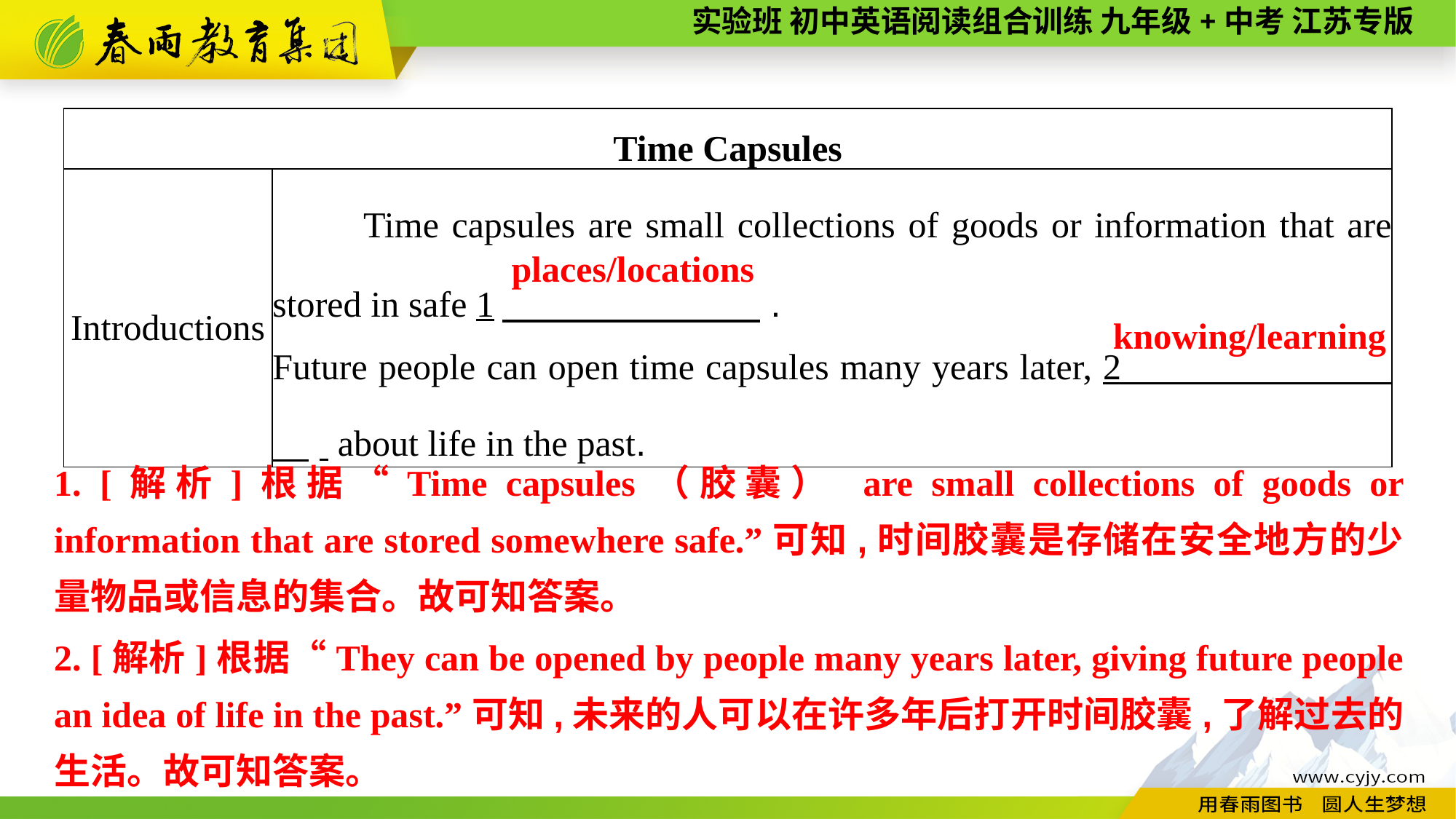

| Time Capsules |  |
| --- | --- |
| Introductions | Time capsules are small collections of goods or information that are stored in safe 1　 . Future people can open time capsules many years later, 2 　. about life in the past. |
places/locations
knowing/learning
1. [解析]根据“Time capsules（胶囊） are small collections of goods or information that are stored somewhere safe.”可知,时间胶囊是存储在安全地方的少量物品或信息的集合。故可知答案。
2. [解析]根据“They can be opened by people many years later, giving future people an idea of life in the past.”可知,未来的人可以在许多年后打开时间胶囊,了解过去的生活。故可知答案。